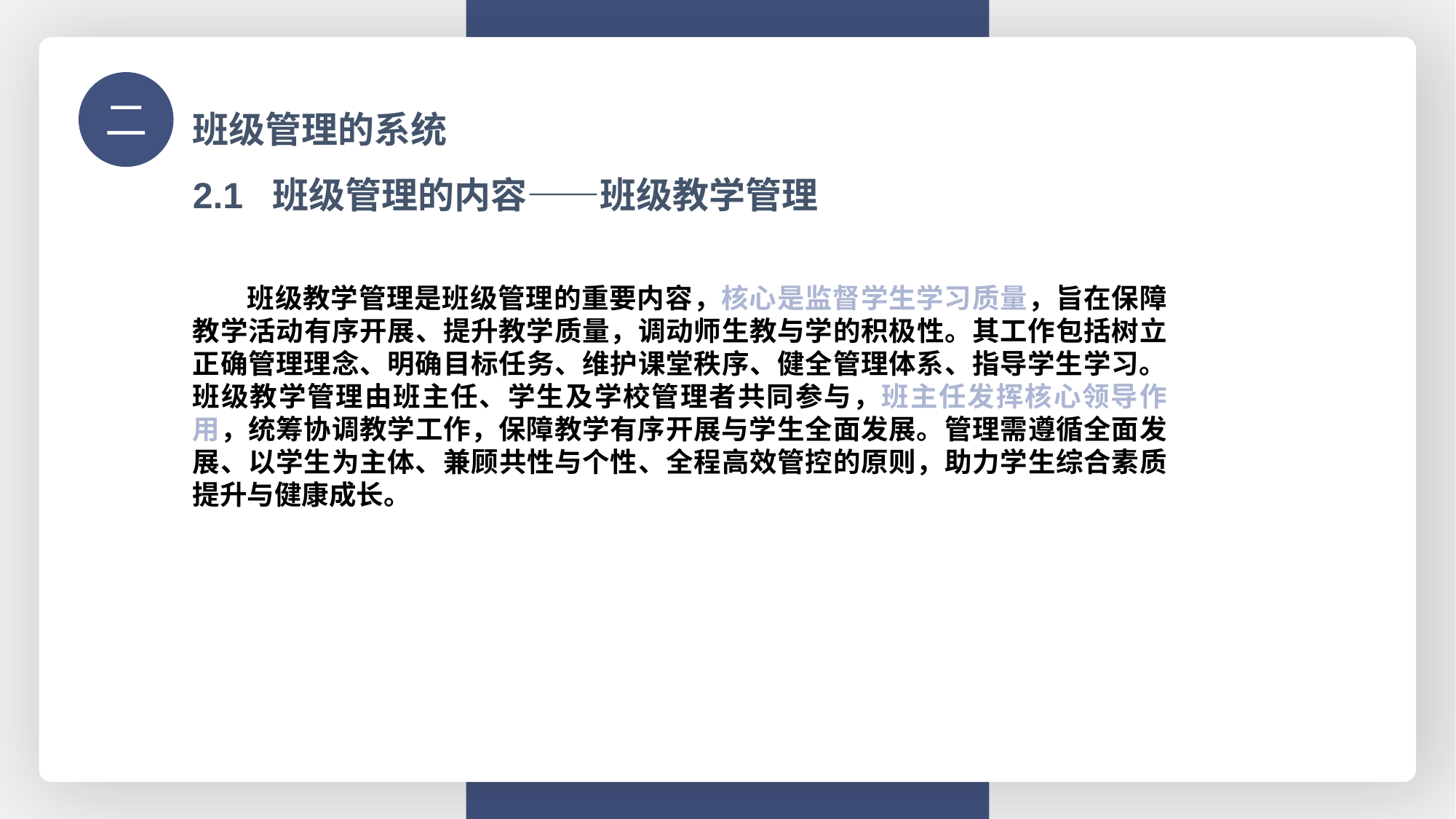

班级管理的系统
二
2.1  班级管理的内容——班级教学管理
       班级教学管理是班级管理的重要内容，核心是监督学生学习质量，旨在保障教学活动有序开展、提升教学质量，调动师生教与学的积极性。其工作包括树立正确管理理念、明确目标任务、维护课堂秩序、健全管理体系、指导学生学习。班级教学管理由班主任、学生及学校管理者共同参与，班主任发挥核心领导作用，统筹协调教学工作，保障教学有序开展与学生全面发展。管理需遵循全面发展、以学生为主体、兼顾共性与个性、全程高效管控的原则，助力学生综合素质提升与健康成长。